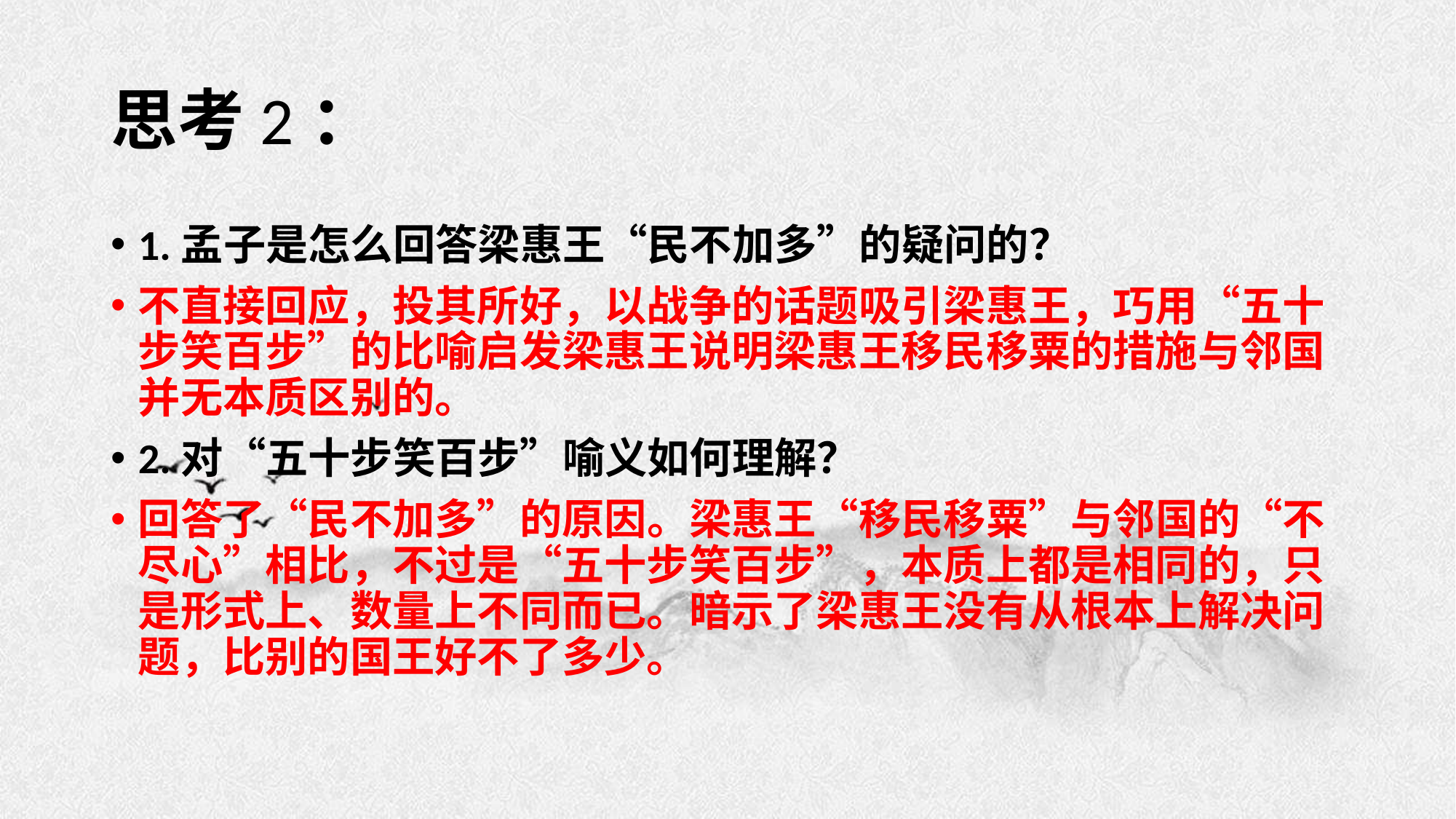

# 思考2：
1.孟子是怎么回答梁惠王“民不加多”的疑问的？
不直接回应，投其所好，以战争的话题吸引梁惠王，巧用“五十步笑百步”的比喻启发梁惠王说明梁惠王移民移粟的措施与邻国并无本质区别的。
2.对“五十步笑百步”喻义如何理解？
回答了“民不加多”的原因。梁惠王“移民移粟”与邻国的“不尽心”相比，不过是“五十步笑百步”，本质上都是相同的，只是形式上、数量上不同而已。暗示了梁惠王没有从根本上解决问题，比别的国王好不了多少。